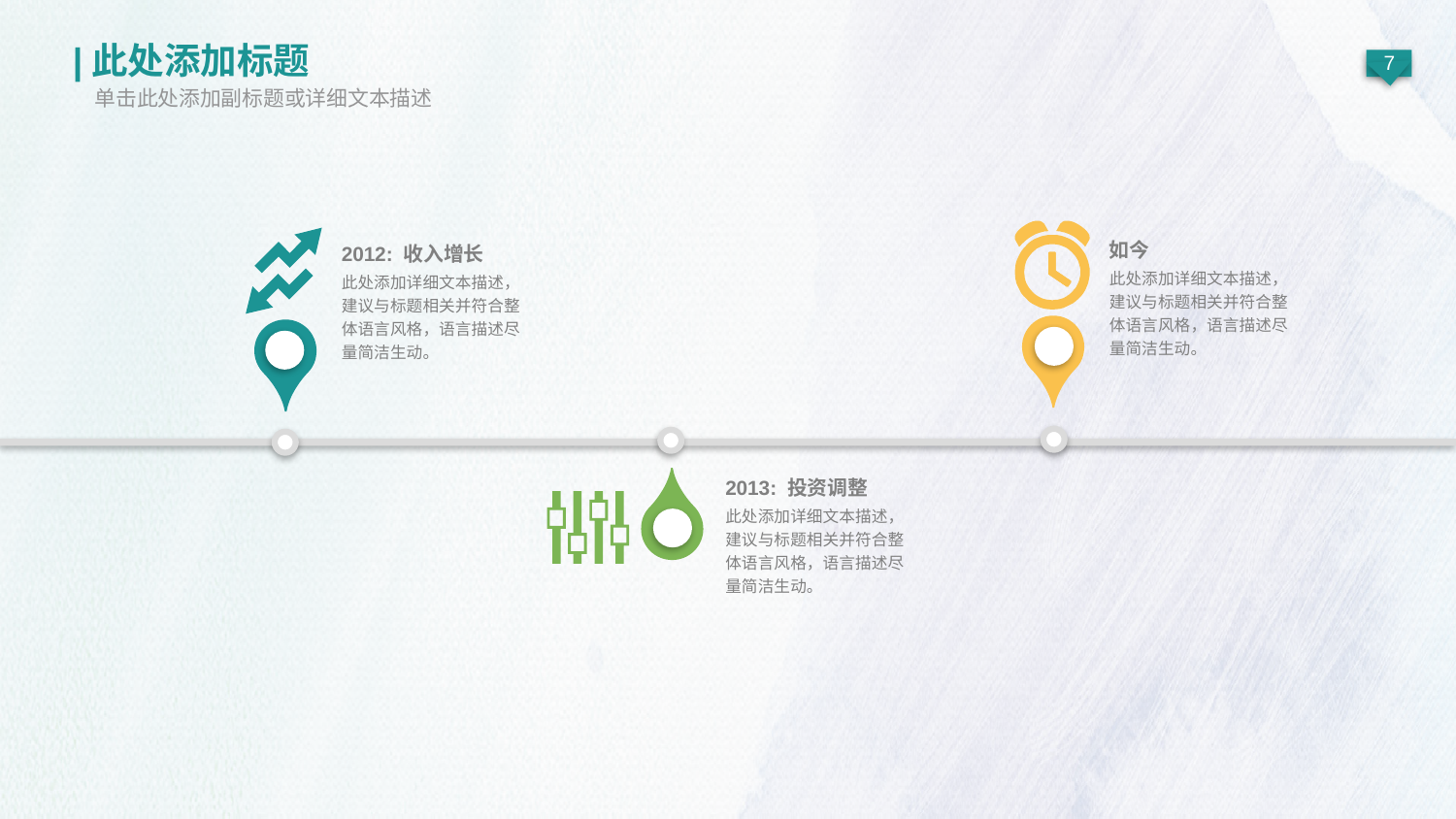

|此处添加标题
单击此处添加副标题或详细文本描述

如今
此处添加详细文本描述，建议与标题相关并符合整体语言风格，语言描述尽量简洁生动。

2012: 收入增长
此处添加详细文本描述，建议与标题相关并符合整体语言风格，语言描述尽量简洁生动。

2013: 投资调整
此处添加详细文本描述，建议与标题相关并符合整体语言风格，语言描述尽量简洁生动。